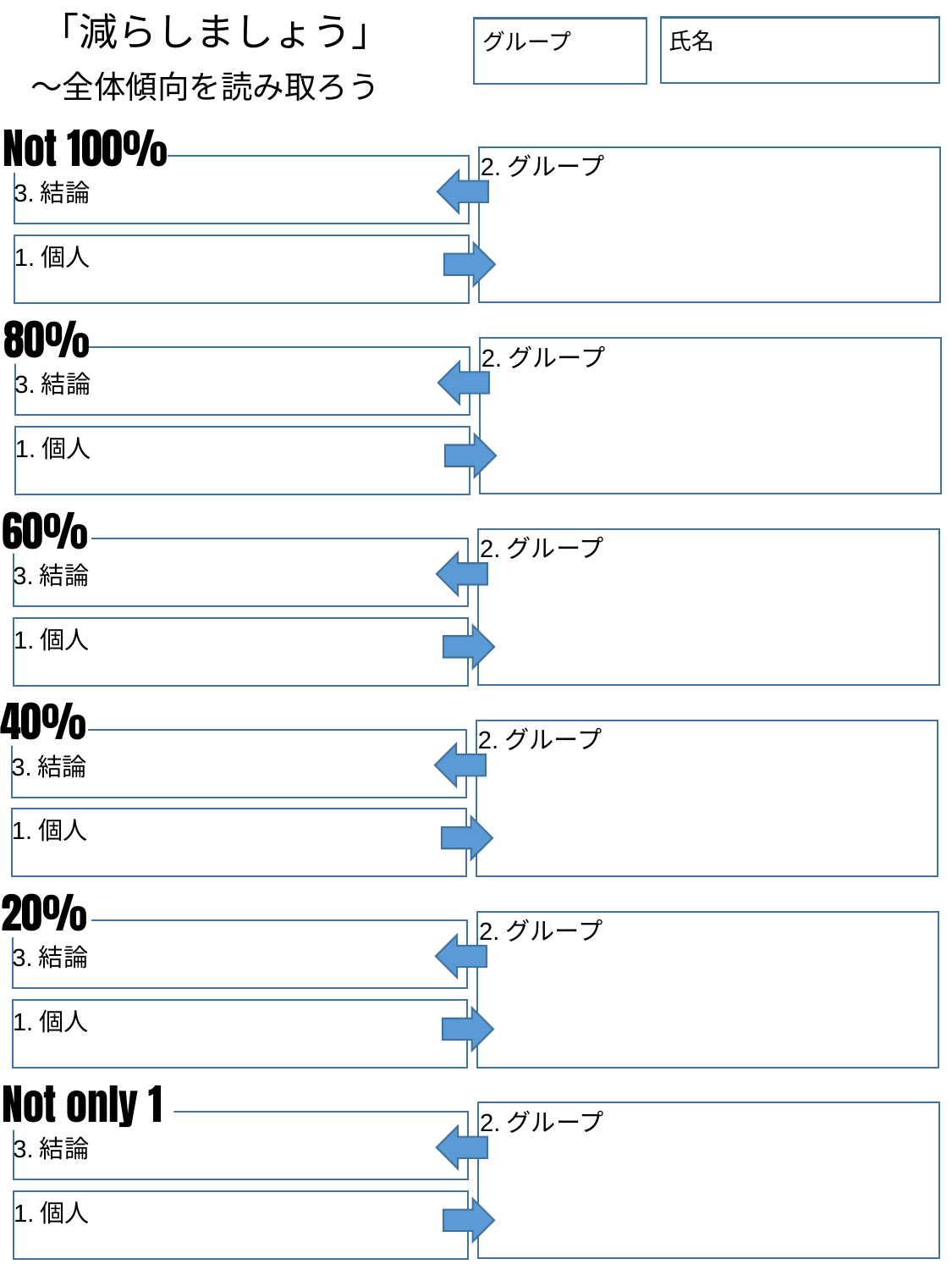

「減らしましょう」

氏名
グループ
～全体傾向を読み取ろう
Not 100%
2.グループ

3.結論
1.個人

80%

2.グループ

3.結論
1.個人

60%

2.グループ

3.結論
1.個人

40%

2.グループ

3.結論
1.個人

20%
2.グループ

3.結論
1.個人

Not only 1
2.グループ

3.結論
1.個人